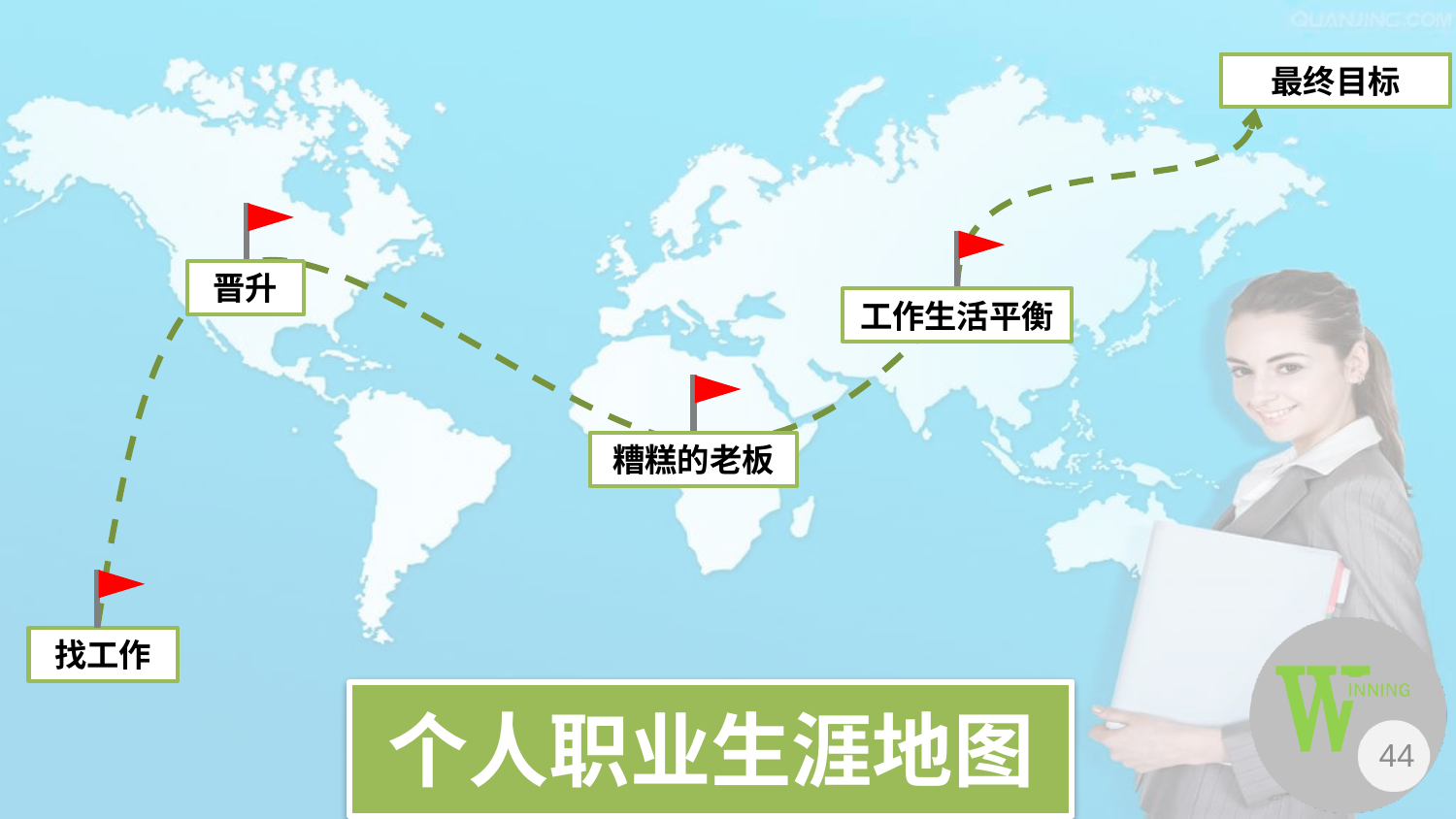

最终目标

晋升
工作生活平衡

糟糕的老板

找工作
个人职业生涯地图
44